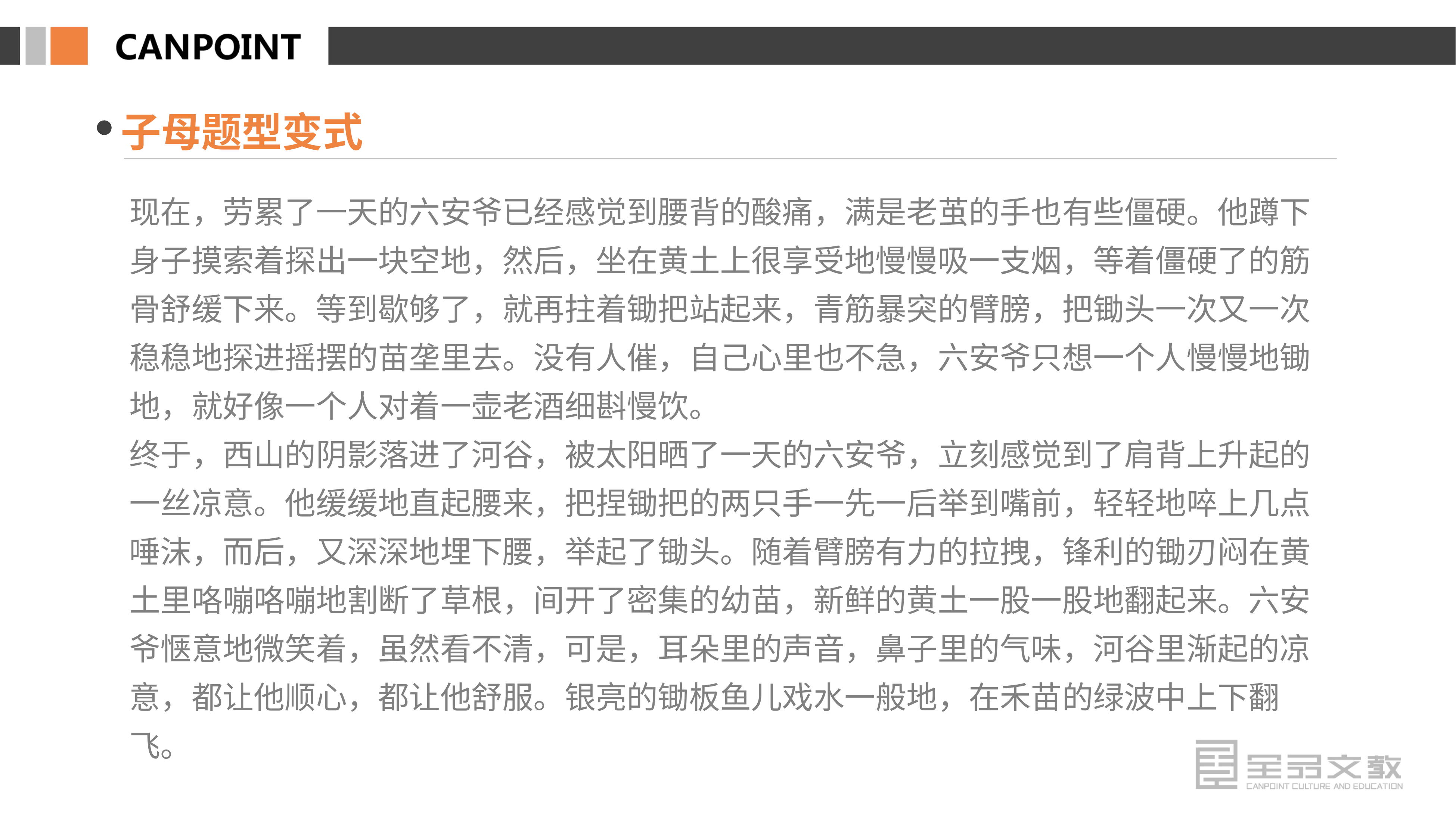

子母题型变式

现在，劳累了一天的六安爷已经感觉到腰背的酸痛，满是老茧的手也有些僵硬。他蹲下身子摸索着探出一块空地，然后，坐在黄土上很享受地慢慢吸一支烟，等着僵硬了的筋骨舒缓下来。等到歇够了，就再拄着锄把站起来，青筋暴突的臂膀，把锄头一次又一次稳稳地探进摇摆的苗垄里去。没有人催，自己心里也不急，六安爷只想一个人慢慢地锄地，就好像一个人对着一壶老酒细斟慢饮。
终于，西山的阴影落进了河谷，被太阳晒了一天的六安爷，立刻感觉到了肩背上升起的一丝凉意。他缓缓地直起腰来，把捏锄把的两只手一先一后举到嘴前，轻轻地啐上几点唾沫，而后，又深深地埋下腰，举起了锄头。随着臂膀有力的拉拽，锋利的锄刃闷在黄土里咯嘣咯嘣地割断了草根，间开了密集的幼苗，新鲜的黄土一股一股地翻起来。六安爷惬意地微笑着，虽然看不清，可是，耳朵里的声音，鼻子里的气味，河谷里渐起的凉意，都让他顺心，都让他舒服。银亮的锄板鱼儿戏水一般地，在禾苗的绿波中上下翻飞。